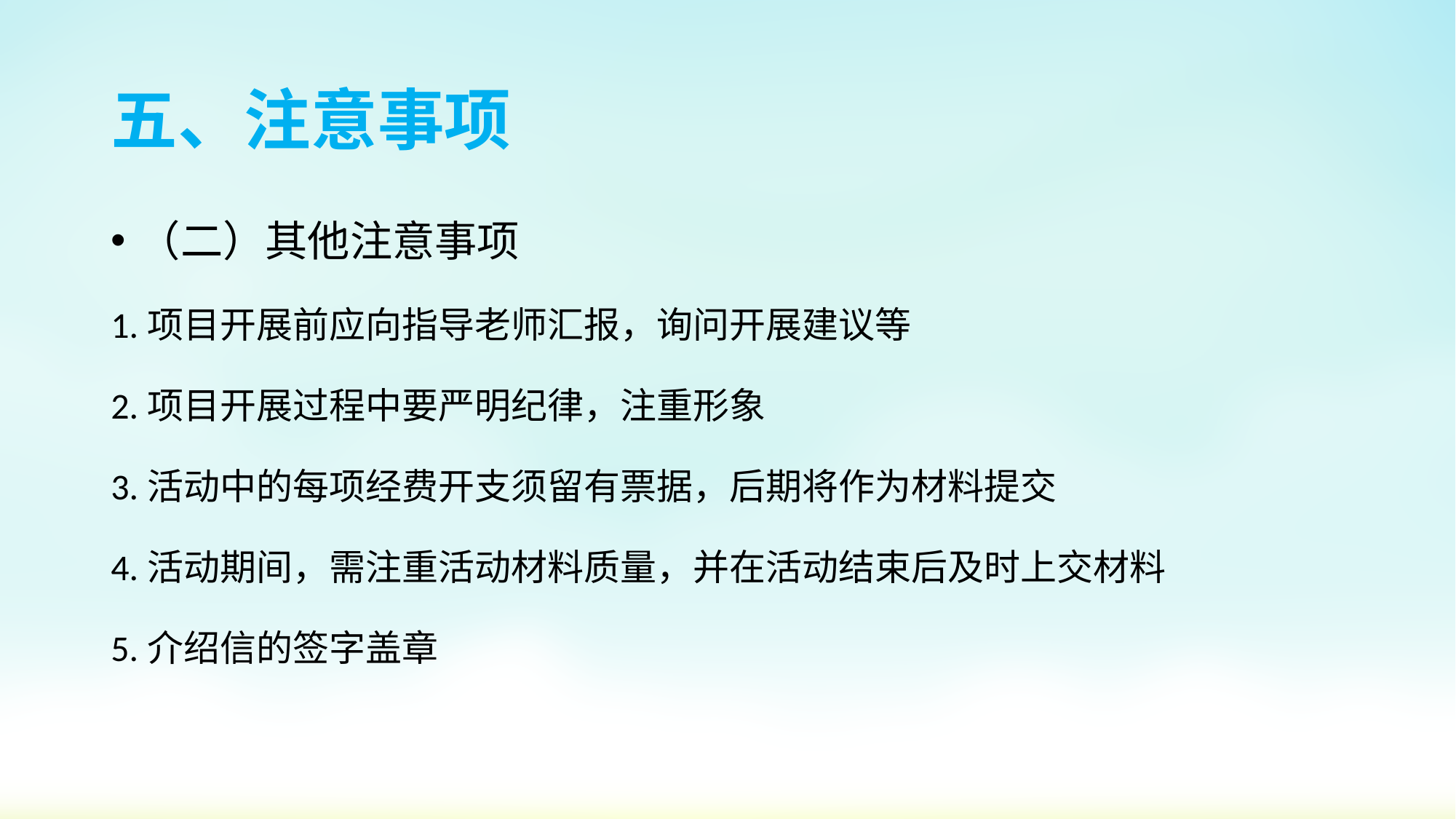

# 五、注意事项
（二）其他注意事项
1.项目开展前应向指导老师汇报，询问开展建议等
2.项目开展过程中要严明纪律，注重形象
3.活动中的每项经费开支须留有票据，后期将作为材料提交
4.活动期间，需注重活动材料质量，并在活动结束后及时上交材料
5.介绍信的签字盖章